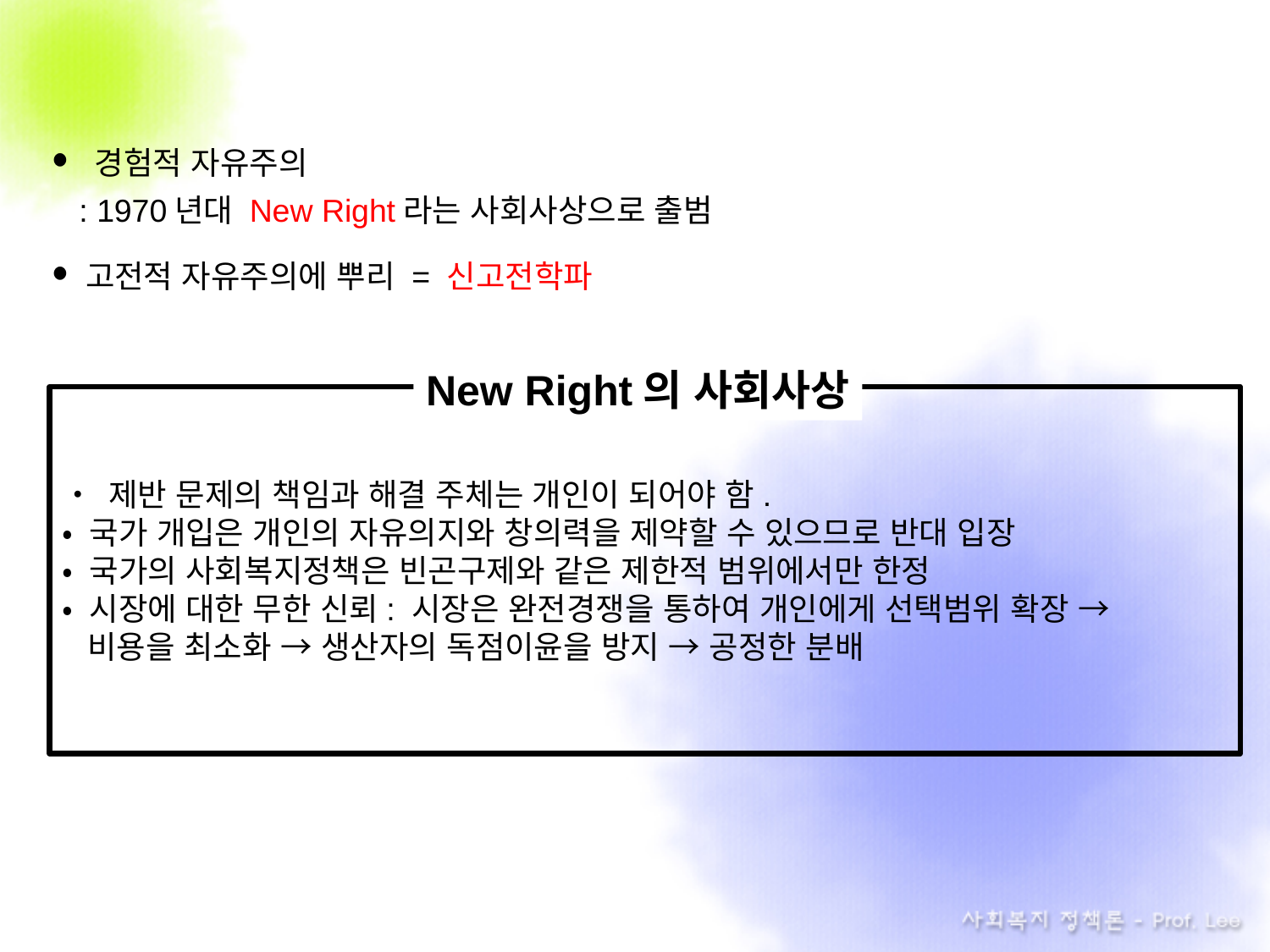

• 경험적 자유주의
   : 1970년대 New Right라는 사회사상으로 출범
• 고전적 자유주의에 뿌리 = 신고전학파

New Right의 사회사상
• 제반 문제의 책임과 해결 주체는 개인이 되어야 함.
• 국가 개입은 개인의 자유의지와 창의력을 제약할 수 있으므로 반대 입장
• 국가의 사회복지정책은 빈곤구제와 같은 제한적 범위에서만 한정
• 시장에 대한 무한 신뢰: 시장은 완전경쟁을 통하여 개인에게 선택범위 확장 →
  비용을 최소화 → 생산자의 독점이윤을 방지 → 공정한 분배